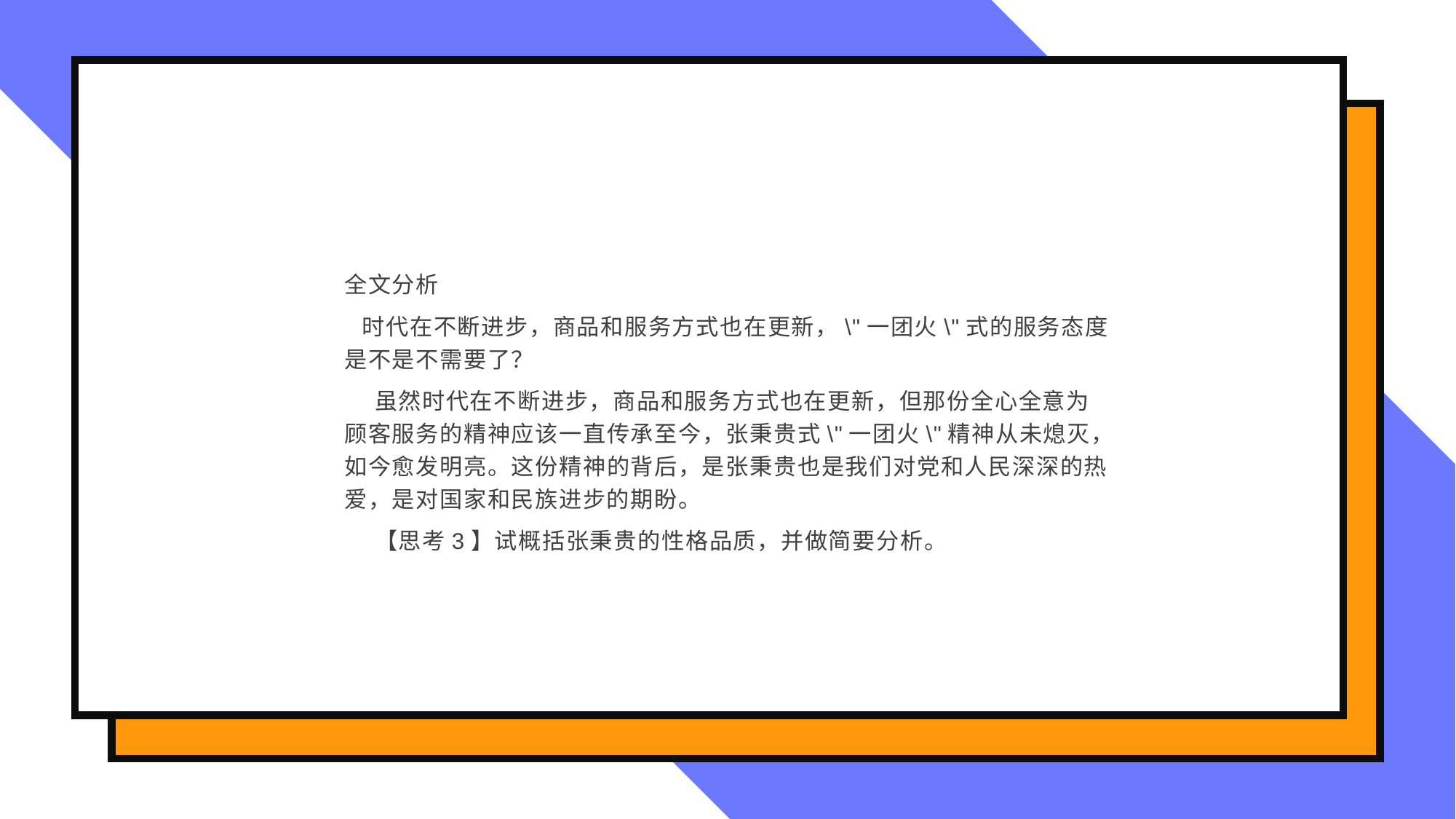

全文分析
  时代在不断进步，商品和服务方式也在更新，\"一团火\"式的服务态度是不是不需要了？
    虽然时代在不断进步，商品和服务方式也在更新，但那份全心全意为顾客服务的精神应该一直传承至今，张秉贵式\"一团火\"精神从未熄灭，如今愈发明亮。这份精神的背后，是张秉贵也是我们对党和人民深深的热爱，是对国家和民族进步的期盼。
    【思考3】试概括张秉贵的性格品质，并做简要分析。